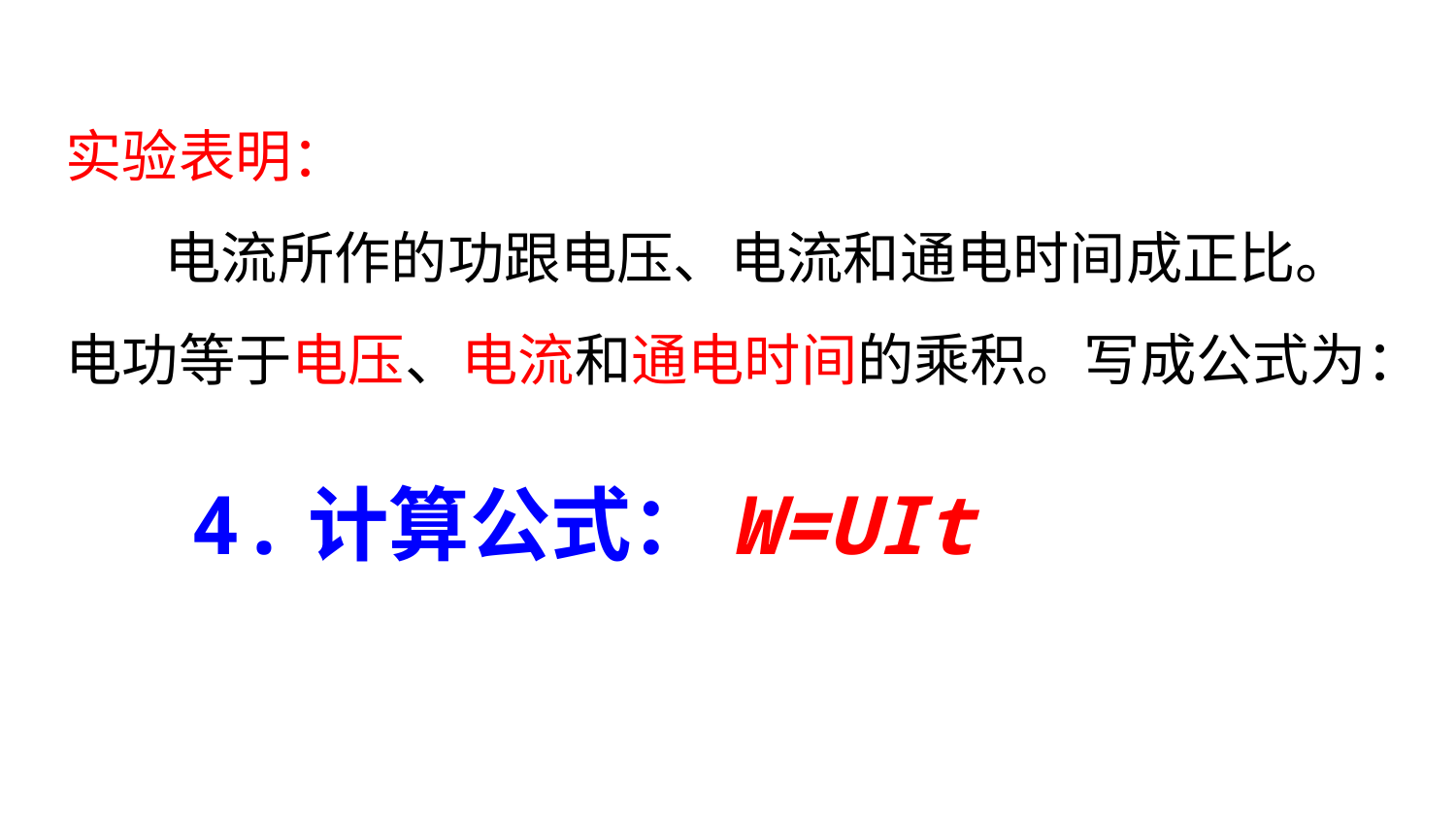

实验表明：
 电流所作的功跟电压、电流和通电时间成正比。电功等于电压、电流和通电时间的乘积。写成公式为：
4.计算公式：W=UIt